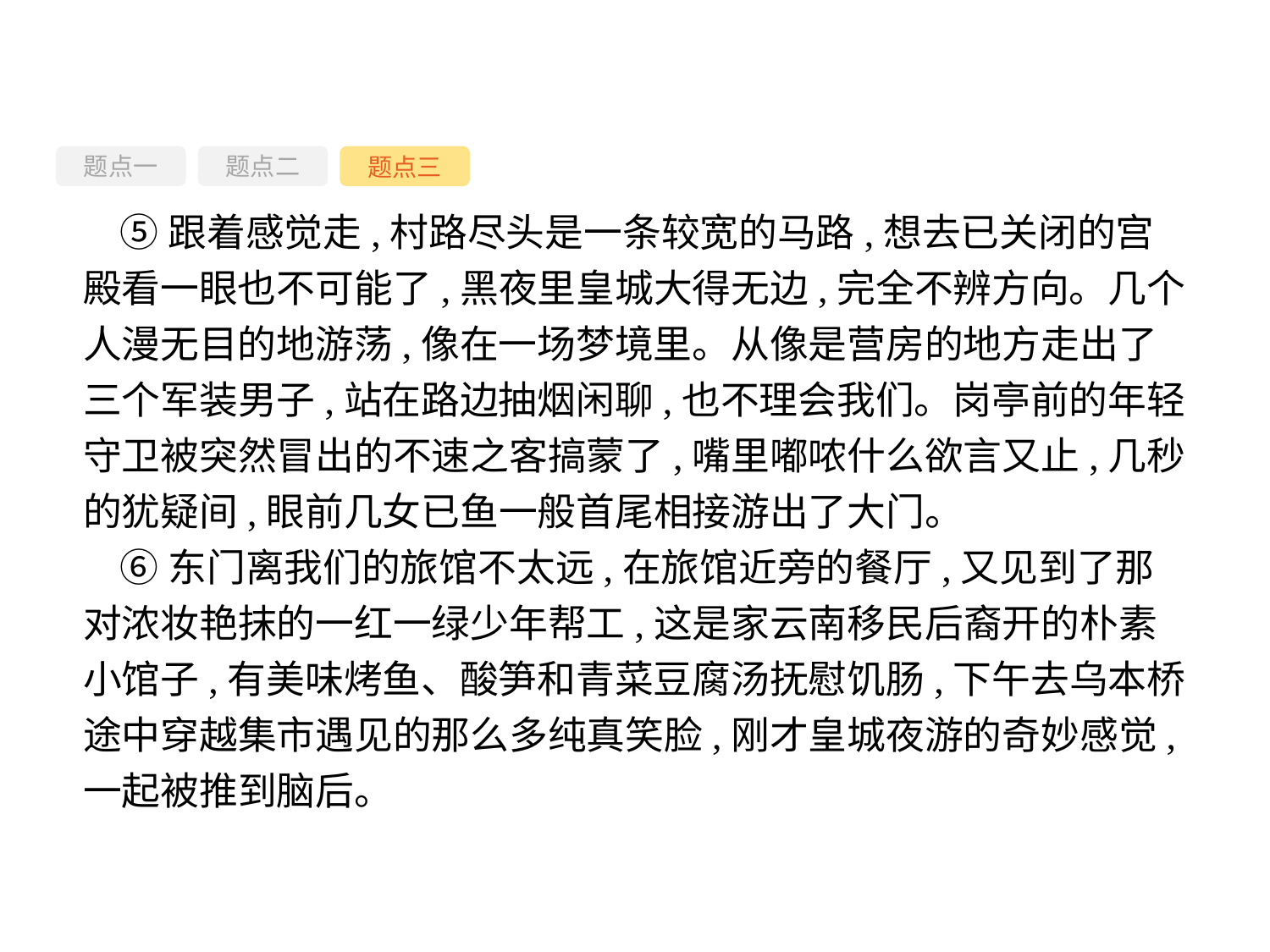

题点一
题点三
题点二
⑤跟着感觉走,村路尽头是一条较宽的马路,想去已关闭的宫殿看一眼也不可能了,黑夜里皇城大得无边,完全不辨方向。几个人漫无目的地游荡,像在一场梦境里。从像是营房的地方走出了三个军装男子,站在路边抽烟闲聊,也不理会我们。岗亭前的年轻守卫被突然冒出的不速之客搞蒙了,嘴里嘟哝什么欲言又止,几秒的犹疑间,眼前几女已鱼一般首尾相接游出了大门。
⑥东门离我们的旅馆不太远,在旅馆近旁的餐厅,又见到了那对浓妆艳抹的一红一绿少年帮工,这是家云南移民后裔开的朴素小馆子,有美味烤鱼、酸笋和青菜豆腐汤抚慰饥肠,下午去乌本桥途中穿越集市遇见的那么多纯真笑脸,刚才皇城夜游的奇妙感觉,一起被推到脑后。
-82-